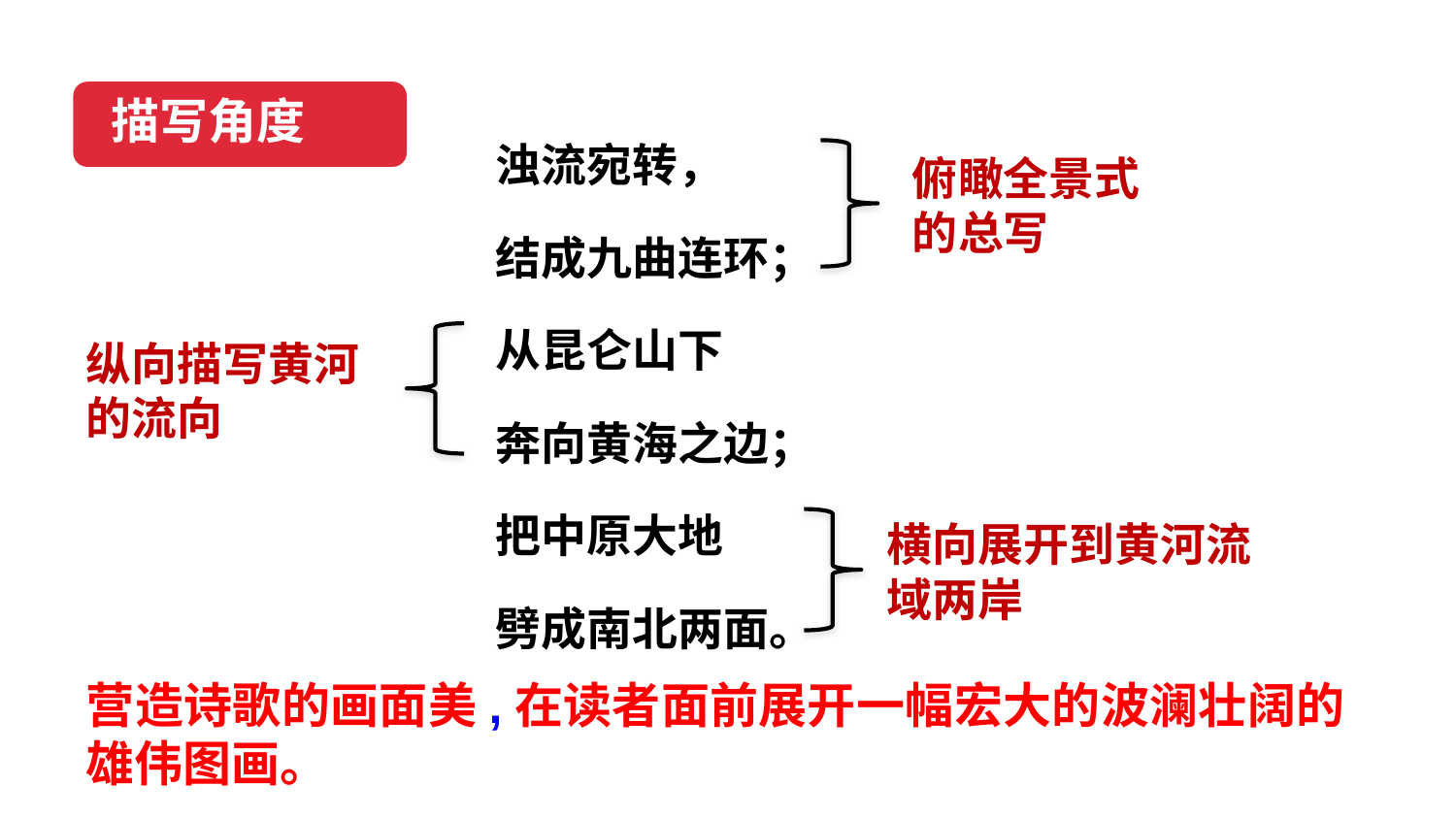

描写角度
浊流宛转，
结成九曲连环；
从昆仑山下
奔向黄海之边；
把中原大地
劈成南北两面。

俯瞰全景式的总写

纵向描写黄河的流向

横向展开到黄河流域两岸
营造诗歌的画面美,在读者面前展开一幅宏大的波澜壮阔的雄伟图画。